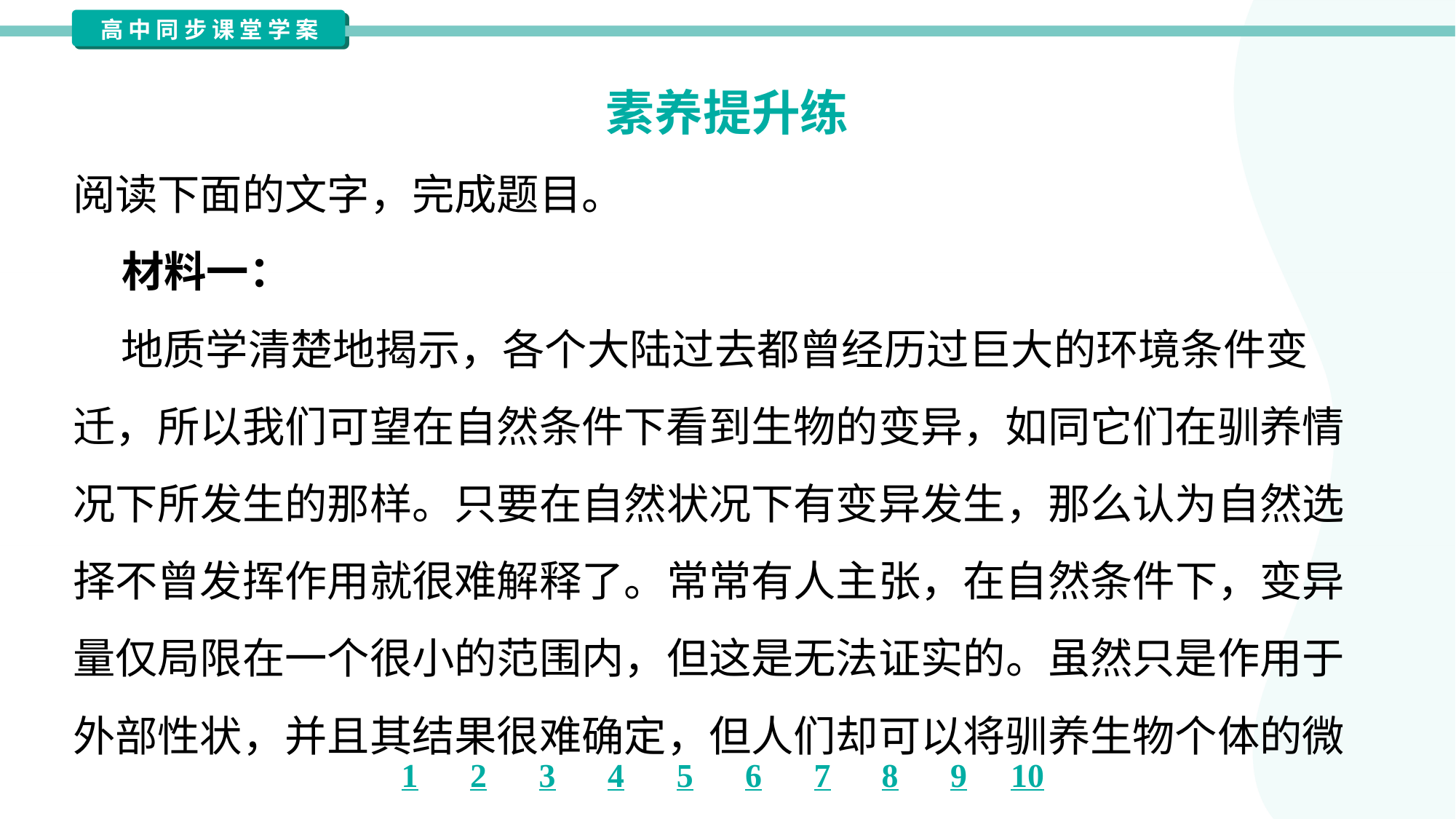

素养提升练
阅读下面的文字，完成题目。
    材料一：
    地质学清楚地揭示，各个大陆过去都曾经历过巨大的环境条件变
迁，所以我们可望在自然条件下看到生物的变异，如同它们在驯养情
况下所发生的那样。只要在自然状况下有变异发生，那么认为自然选
择不曾发挥作用就很难解释了。常常有人主张，在自然条件下，变异
量仅局限在一个很小的范围内，但这是无法证实的。虽然只是作用于
外部性状，并且其结果很难确定，但人们却可以将驯养生物个体的微